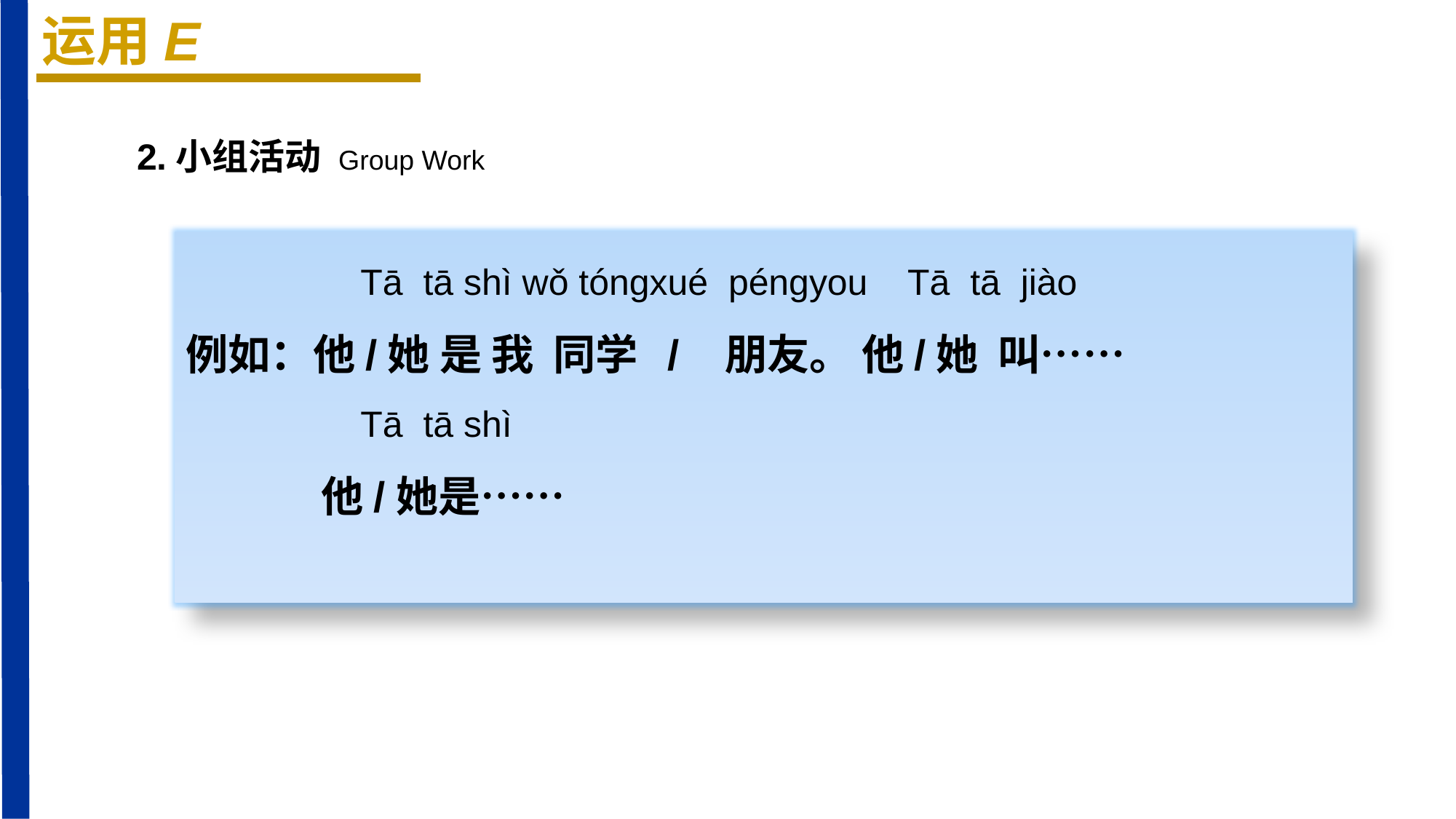

运用E
2.小组活动 Group Work
        Tā  tā shì wǒ tóngxué  péngyou    Tā  tā  jiào
例如：他/她 是 我  同学  /   朋友。 他/她  叫……
        Tā  tā shì
             他/她是……